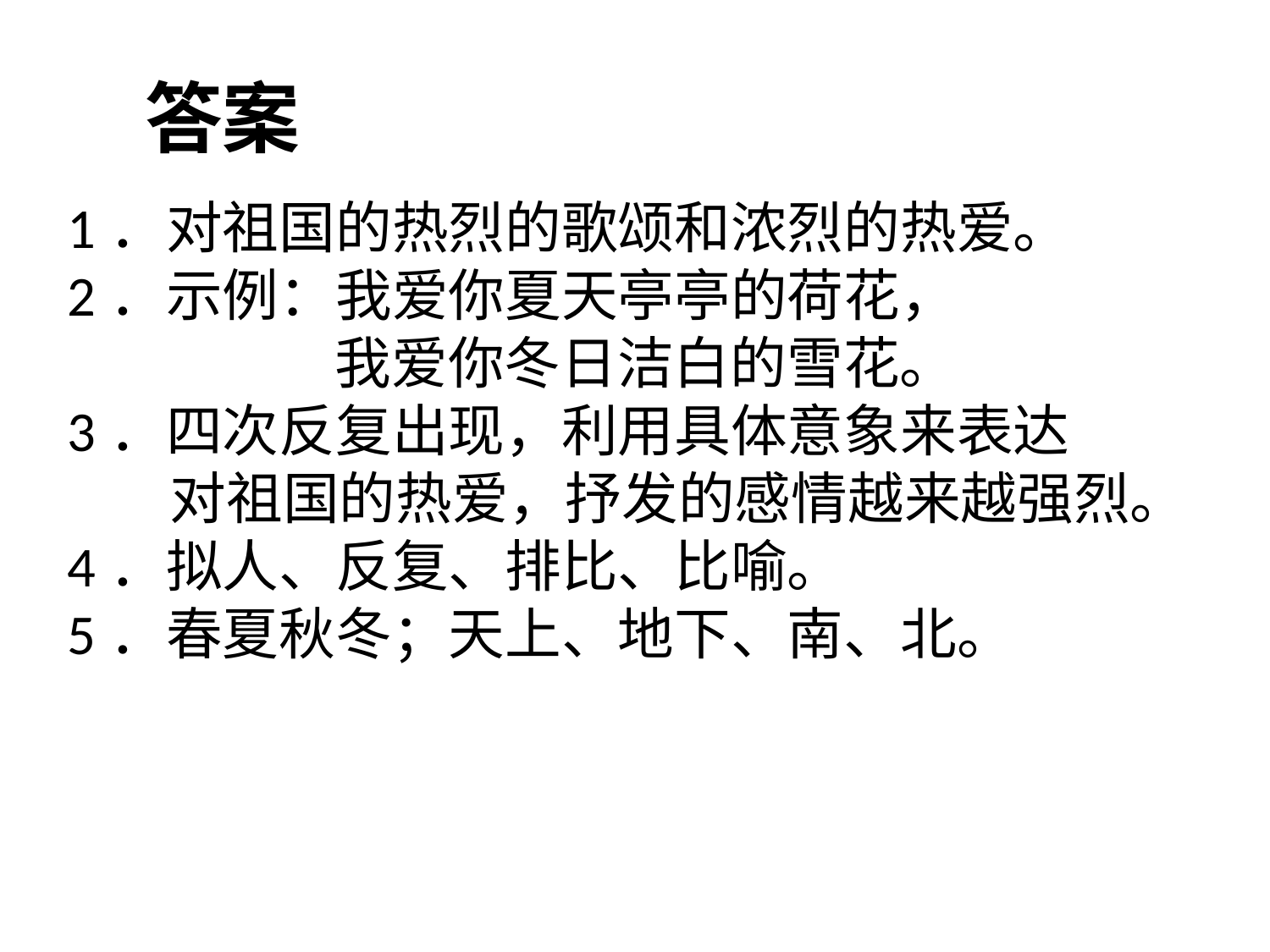

# 答案
1．对祖国的热烈的歌颂和浓烈的热爱。
2．示例：我爱你夏天亭亭的荷花，
                    我爱你冬日洁白的雪花。
3．四次反复出现，利用具体意象来表达
       对祖国的热爱，抒发的感情越来越强烈。
4．拟人、反复、排比、比喻。
5．春夏秋冬；天上、地下、南、北。